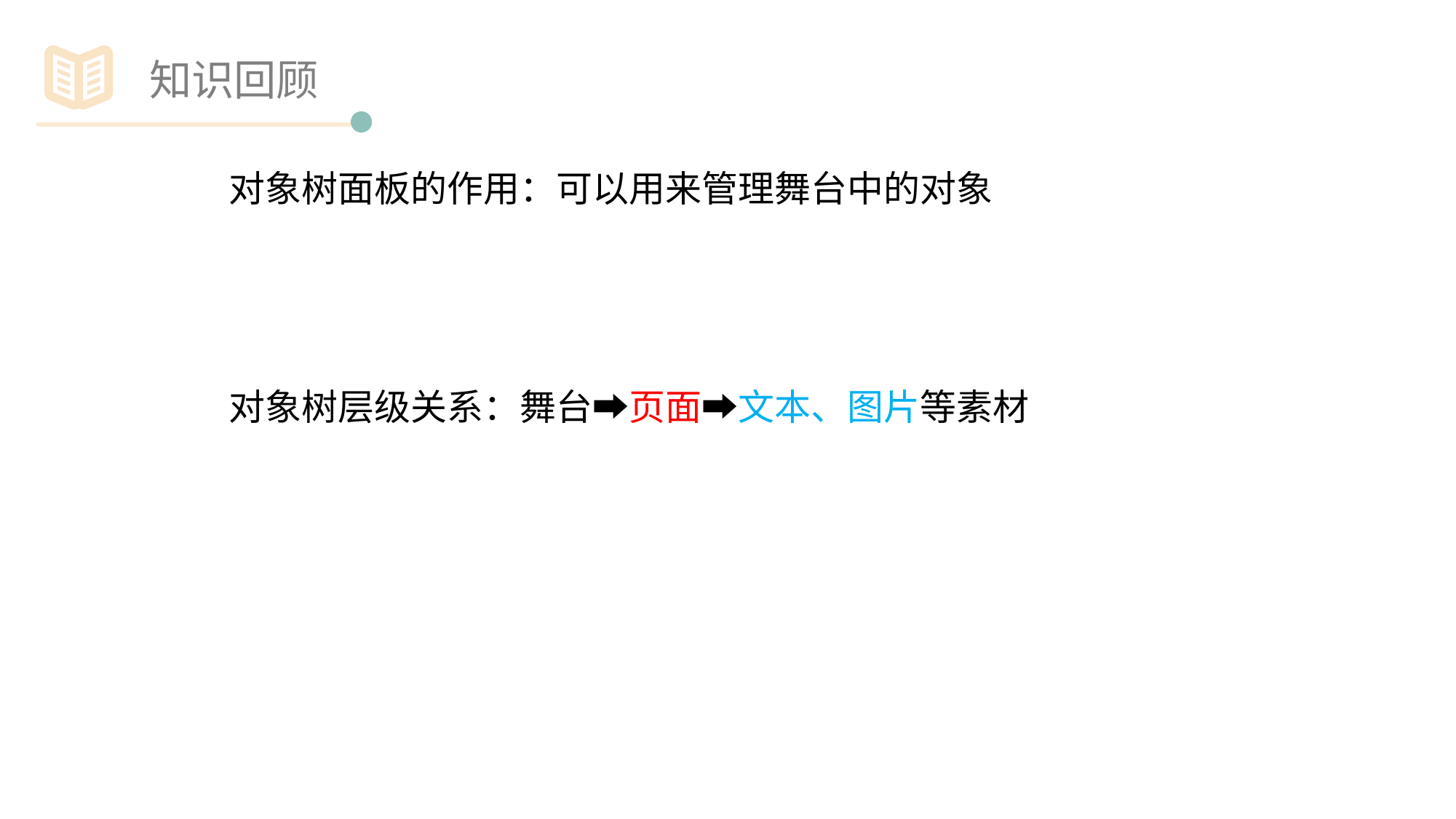

知识回顾

对象树面板的作用：可以用来管理舞台中的对象

对象树层级关系：舞台➡页面➡文本、图片等素材